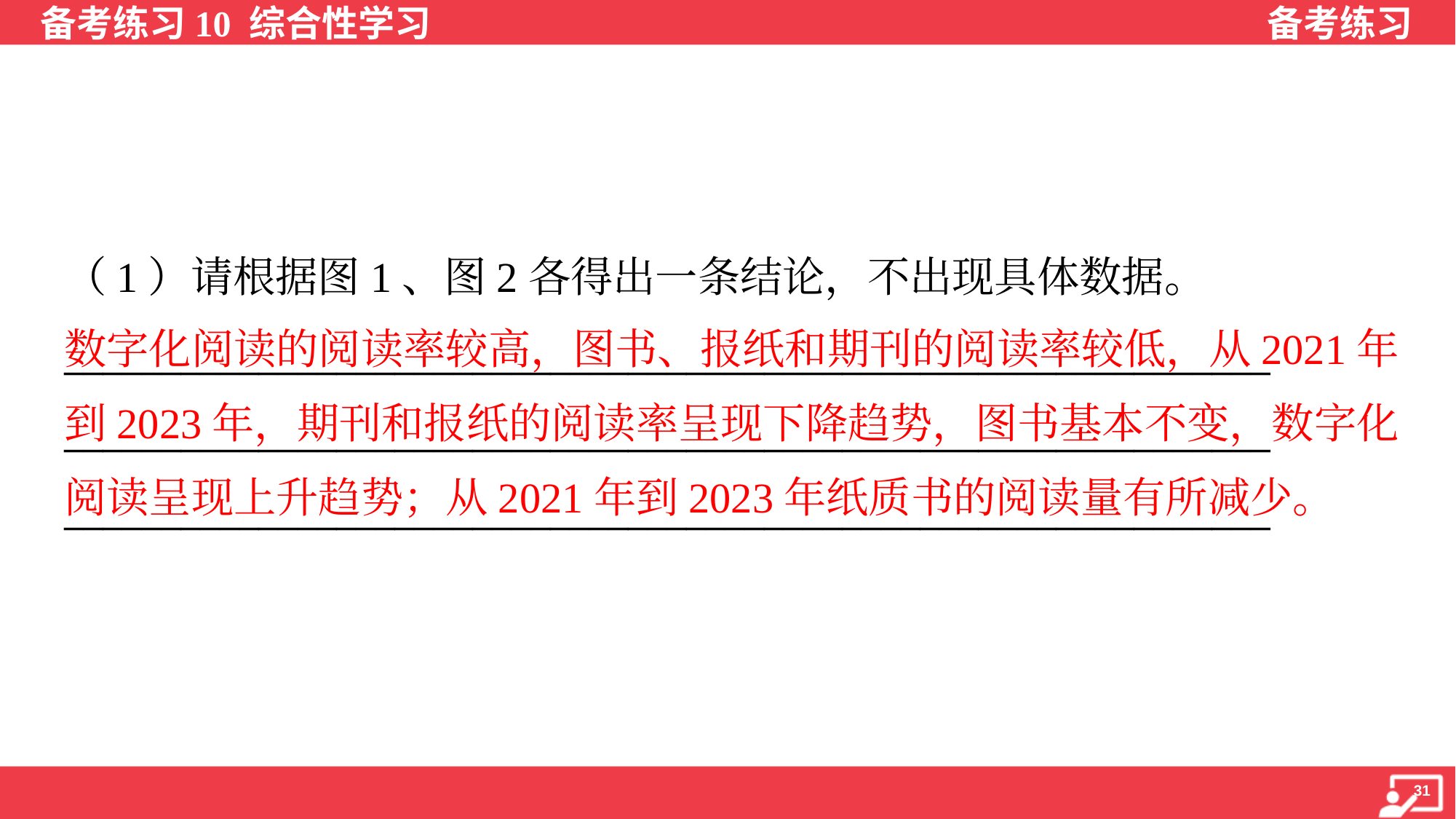

（1）请根据图1、图2各得出一条结论，不出现具体数据。
______________________________________________________________
______________________________________________________________
______________________________________________________________
数字化阅读的阅读率较高，图书、报纸和期刊的阅读率较低，从2021年
到2023年，期刊和报纸的阅读率呈现下降趋势，图书基本不变，数字化
阅读呈现上升趋势；从2021年到2023年纸质书的阅读量有所减少。